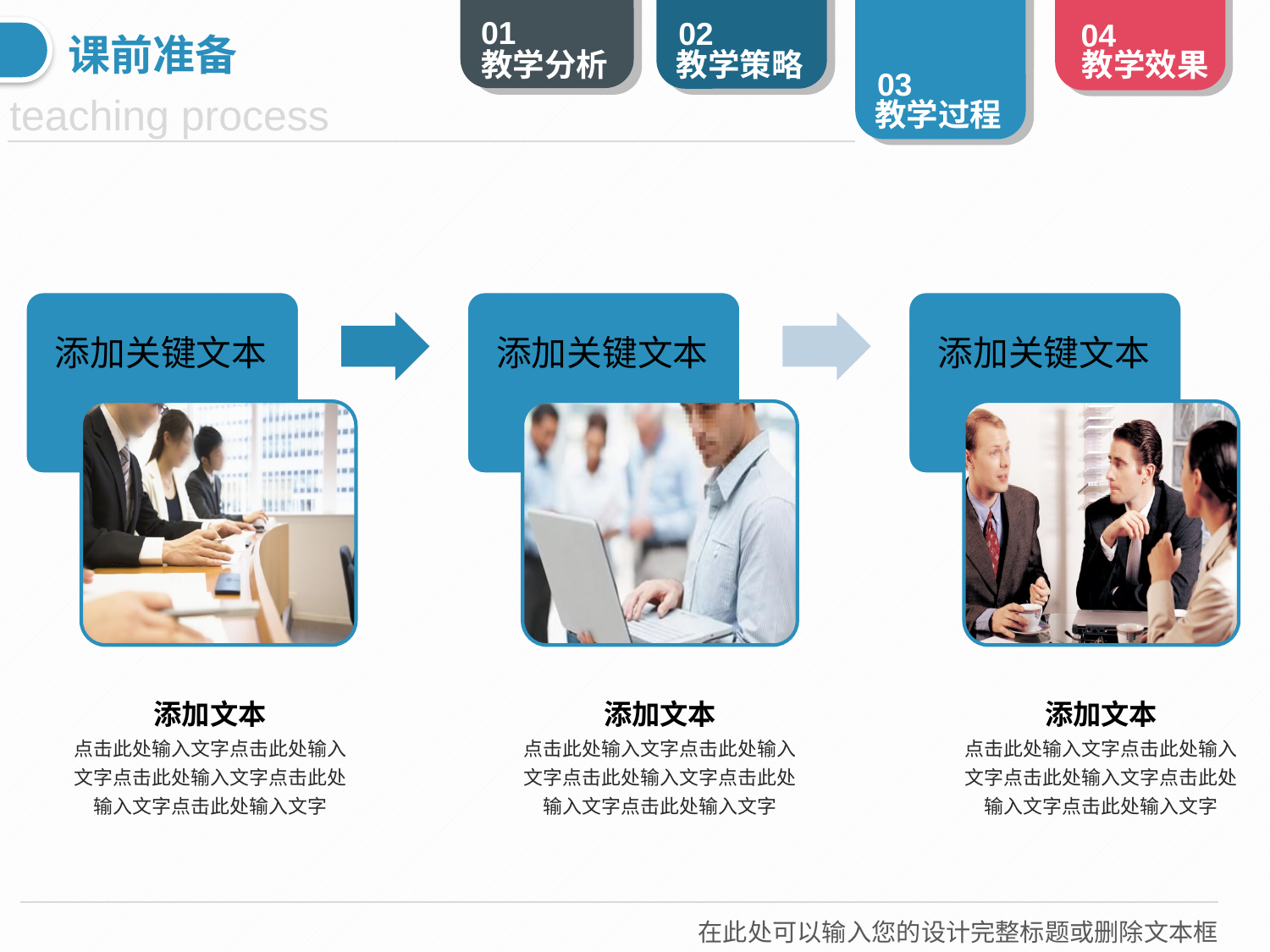

课前准备

添加关键文本

添加关键文本

添加关键文本

添加文本
点击此处输入文字点击此处输入文字点击此处输入文字点击此处输入文字点击此处输入文字
添加文本
点击此处输入文字点击此处输入文字点击此处输入文字点击此处输入文字点击此处输入文字
添加文本
点击此处输入文字点击此处输入文字点击此处输入文字点击此处输入文字点击此处输入文字